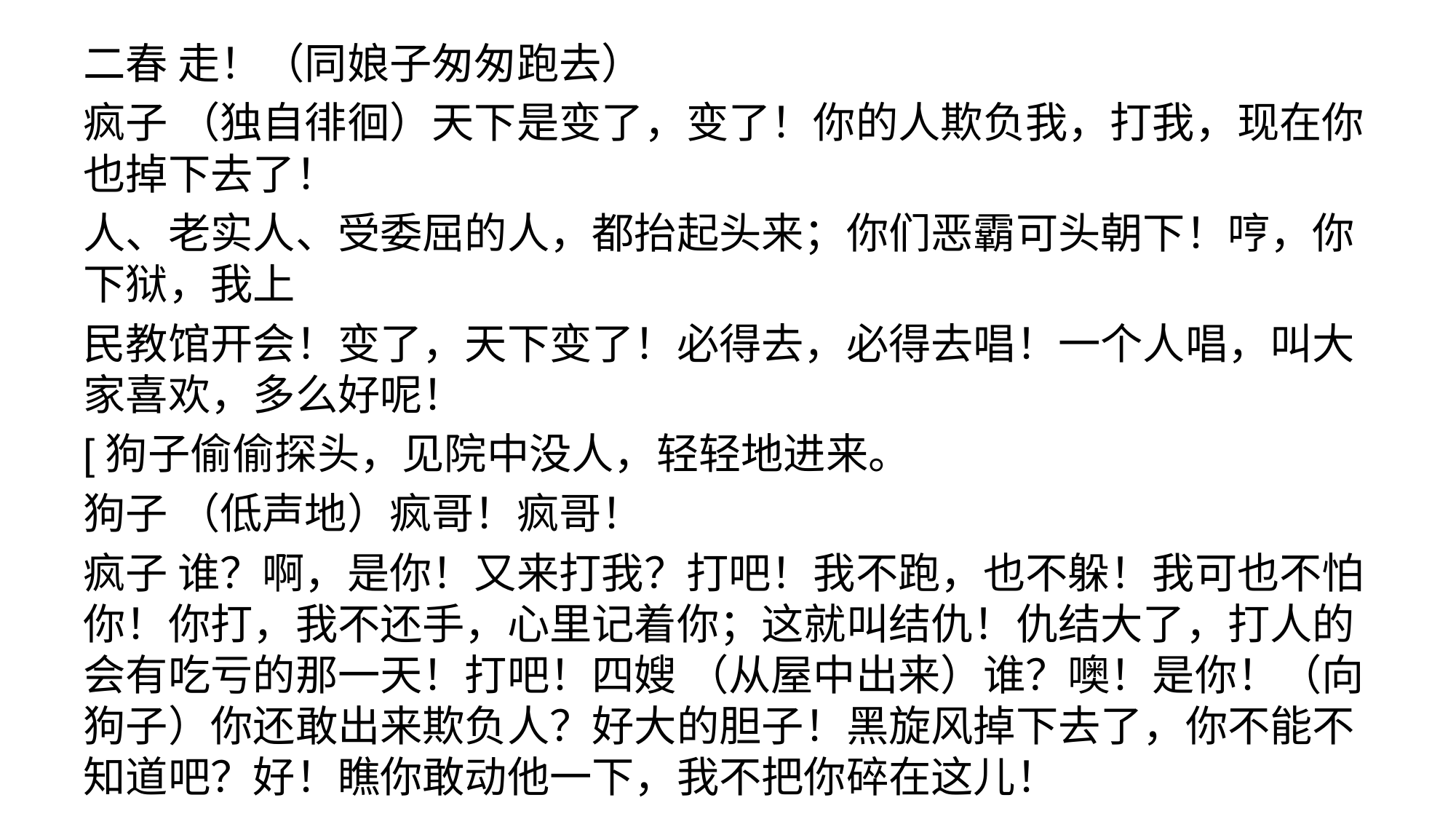

二春 走！（同娘子匆匆跑去）
疯子 （独自徘徊）天下是变了，变了！你的人欺负我，打我，现在你也掉下去了！
人、老实人、受委屈的人，都抬起头来；你们恶霸可头朝下！哼，你下狱，我上
民教馆开会！变了，天下变了！必得去，必得去唱！一个人唱，叫大家喜欢，多么好呢！
[狗子偷偷探头，见院中没人，轻轻地进来。
狗子 （低声地）疯哥！疯哥！
疯子 谁？啊，是你！又来打我？打吧！我不跑，也不躲！我可也不怕你！你打，我不还手，心里记着你；这就叫结仇！仇结大了，打人的会有吃亏的那一天！打吧！四嫂 （从屋中出来）谁？噢！是你！（向狗子）你还敢出来欺负人？好大的胆子！黑旋风掉下去了，你不能不知道吧？好！瞧你敢动他一下，我不把你碎在这儿！